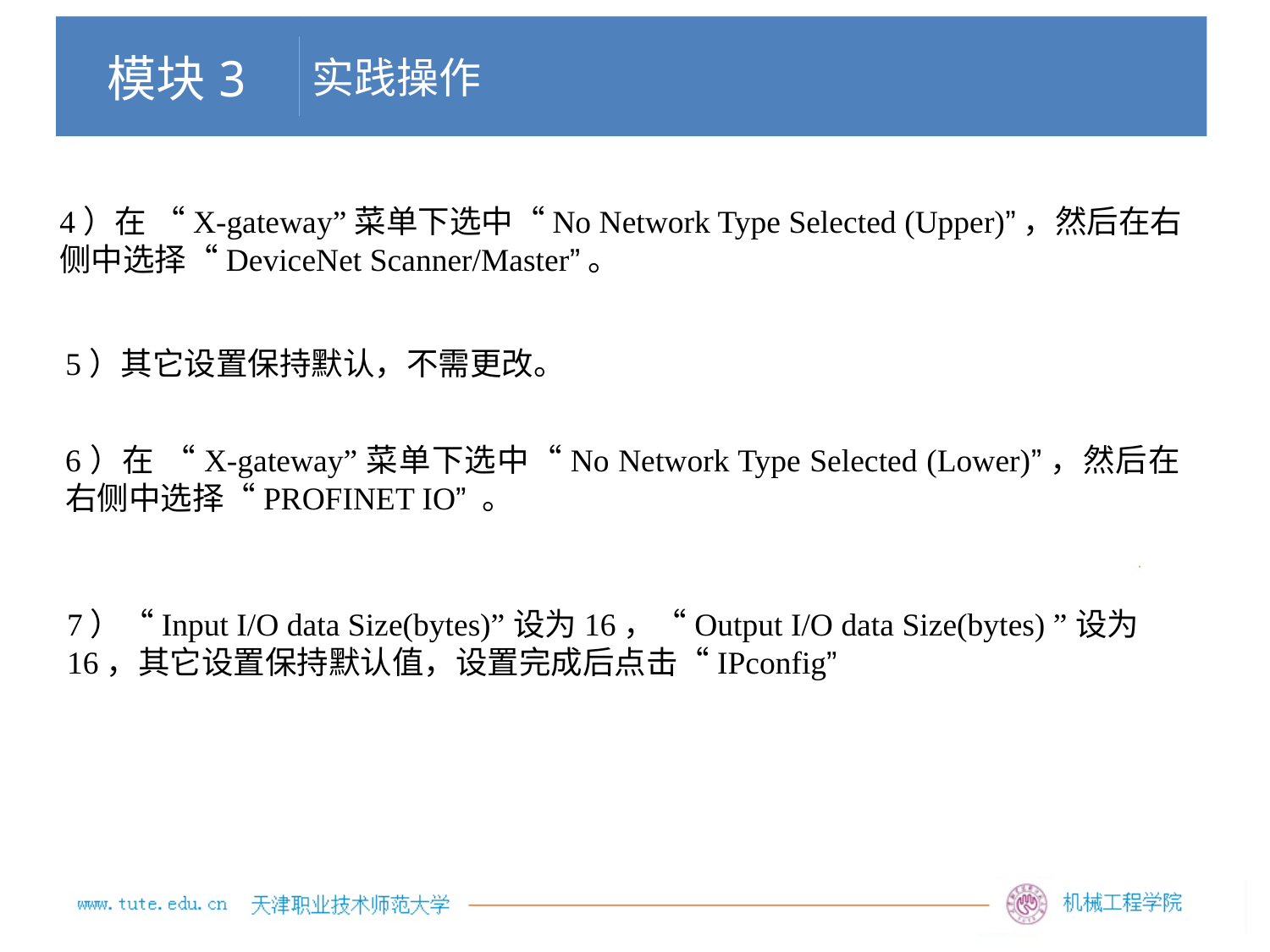

实践操作
# 模块3

4）在 “X-gateway”菜单下选中“No Network Type Selected (Upper)”，然后在右侧中选择“DeviceNet Scanner/Master”。
5）其它设置保持默认，不需更改。
6）在 “X-gateway”菜单下选中“No Network Type Selected (Lower)”，然后在右侧中选择“PROFINET IO” 。
7）“Input I/O data Size(bytes)”设为16，“Output I/O data Size(bytes) ”设为16，其它设置保持默认值，设置完成后点击“IPconfig”